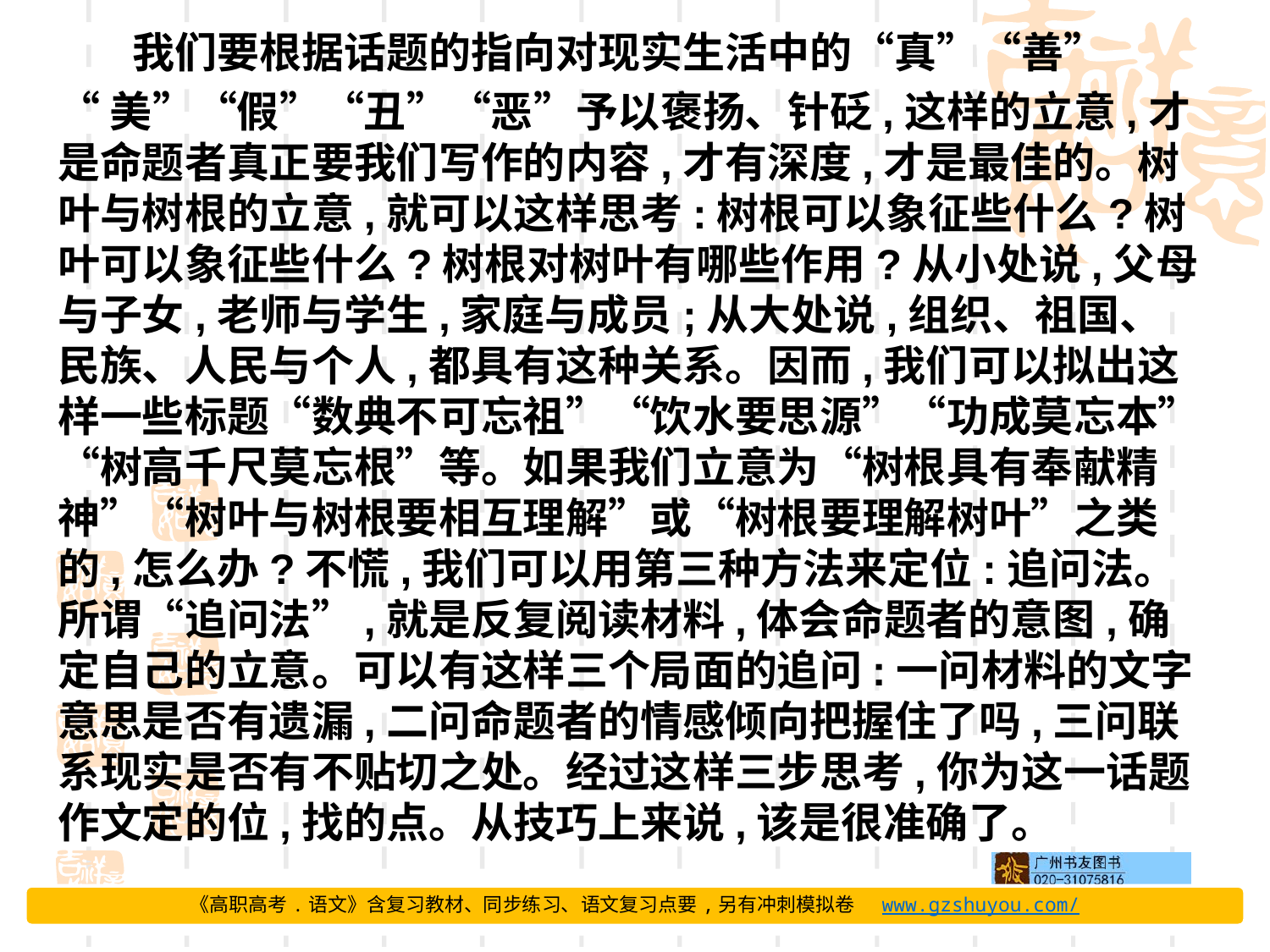

我们要根据话题的指向对现实生活中的“真”“善”
“美”“假”“丑”“恶”予以褒扬、针砭,这样的立意,才是命题者真正要我们写作的内容,才有深度,才是最佳的。树叶与树根的立意,就可以这样思考:树根可以象征些什么?树叶可以象征些什么?树根对树叶有哪些作用?从小处说,父母与子女,老师与学生,家庭与成员;从大处说,组织、祖国、民族、人民与个人,都具有这种关系。因而,我们可以拟出这样一些标题“数典不可忘祖”“饮水要思源”“功成莫忘本”“树高千尺莫忘根”等。如果我们立意为“树根具有奉献精神”“树叶与树根要相互理解”或“树根要理解树叶”之类的,怎么办?不慌,我们可以用第三种方法来定位:追问法。所谓“追问法”,就是反复阅读材料,体会命题者的意图,确定自己的立意。可以有这样三个局面的追问:一问材料的文字意思是否有遗漏,二问命题者的情感倾向把握住了吗,三问联系现实是否有不贴切之处。经过这样三步思考,你为这一话题作文定的位,找的点。从技巧上来说,该是很准确了。